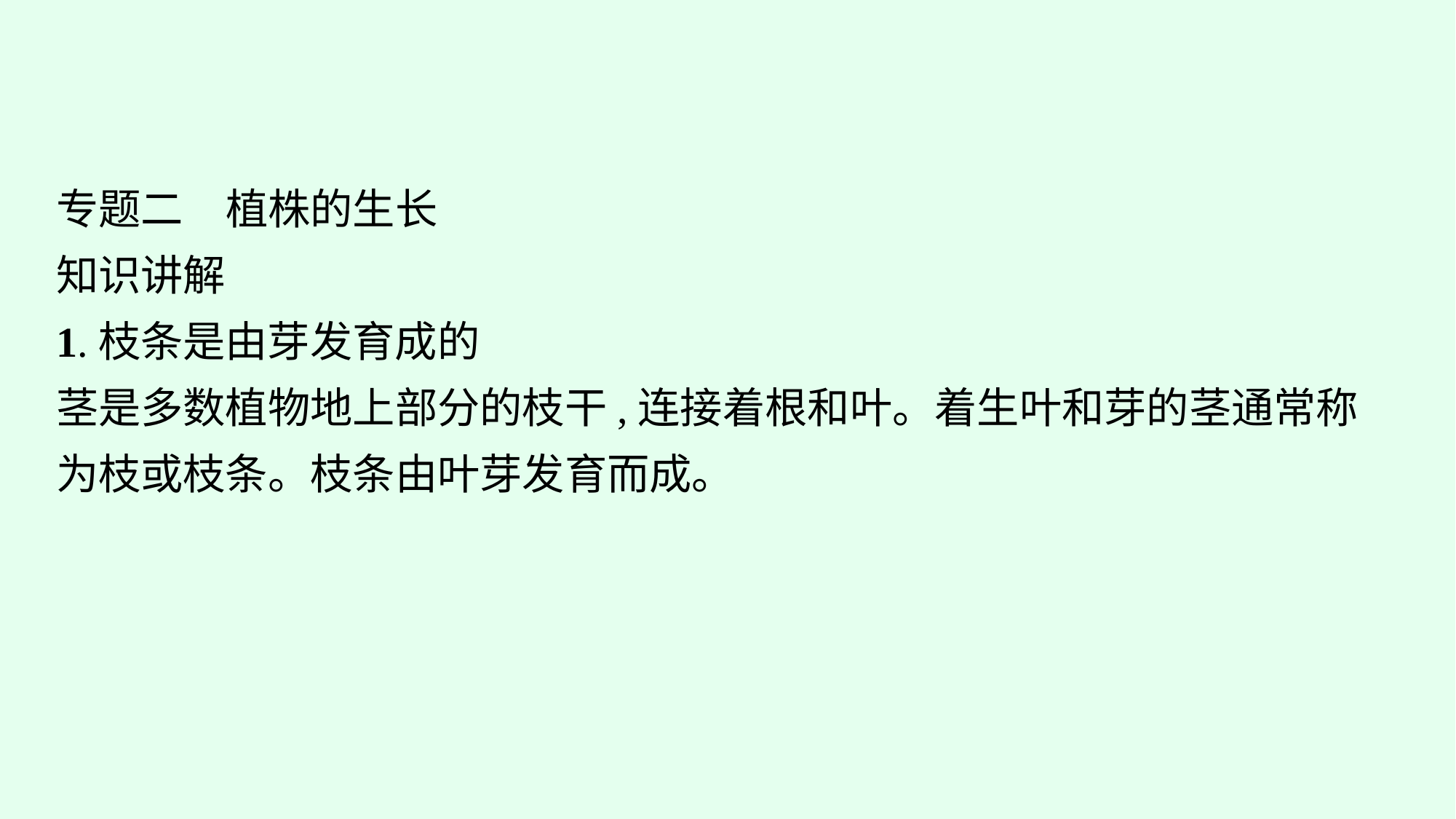

专题二　植株的生长
知识讲解
1.枝条是由芽发育成的
茎是多数植物地上部分的枝干,连接着根和叶。着生叶和芽的茎通常称为枝或枝条。枝条由叶芽发育而成。